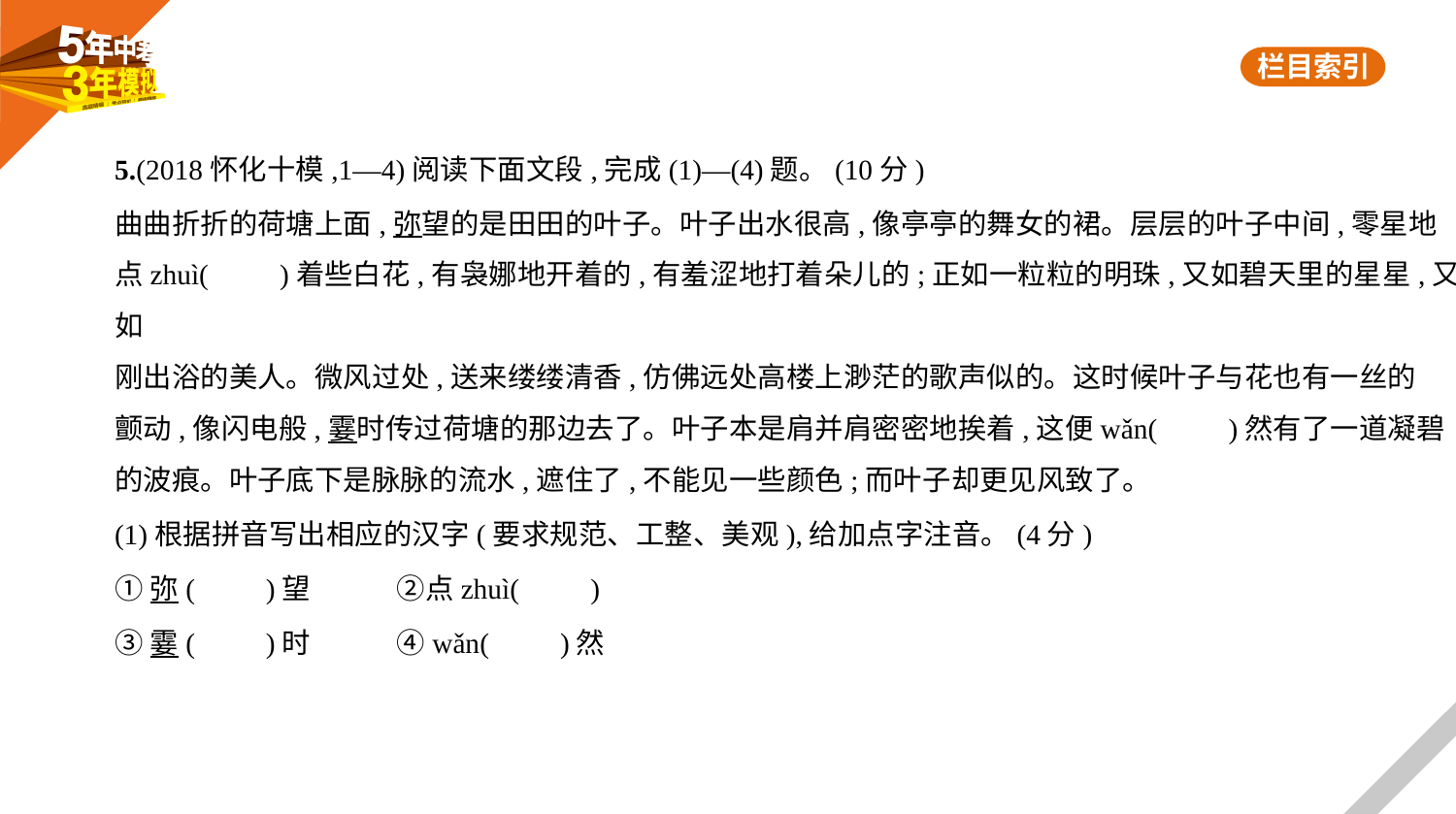

5.(2018怀化十模,1—4)阅读下面文段,完成(1)—(4)题。(10分)
曲曲折折的荷塘上面,弥望的是田田的叶子。叶子出水很高,像亭亭的舞女的裙。层层的叶子中间,零星地
点zhuì(　　)着些白花,有袅娜地开着的,有羞涩地打着朵儿的;正如一粒粒的明珠,又如碧天里的星星,又如
刚出浴的美人。微风过处,送来缕缕清香,仿佛远处高楼上渺茫的歌声似的。这时候叶子与花也有一丝的
颤动,像闪电般,霎时传过荷塘的那边去了。叶子本是肩并肩密密地挨着,这便wǎn(　　)然有了一道凝碧
的波痕。叶子底下是脉脉的流水,遮住了,不能见一些颜色;而叶子却更见风致了。
(1)根据拼音写出相应的汉字(要求规范、工整、美观),给加点字注音。(4分)
①弥(　　)望　　　②点zhuì(　　)
③霎(　　)时　　　④wǎn(　　)然